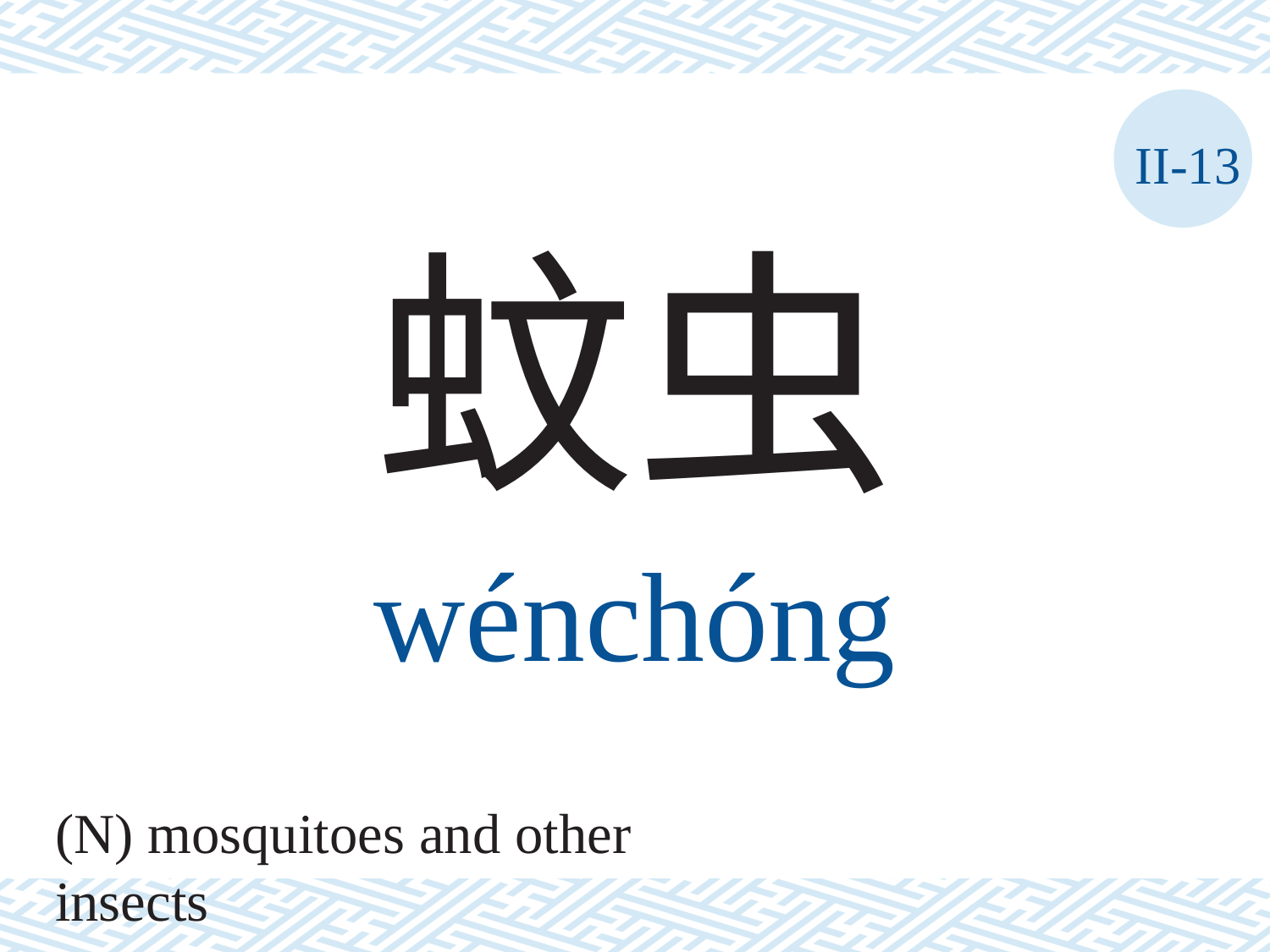

II-13
蚊虫
wénchóng
(N) mosquitoes and other insects